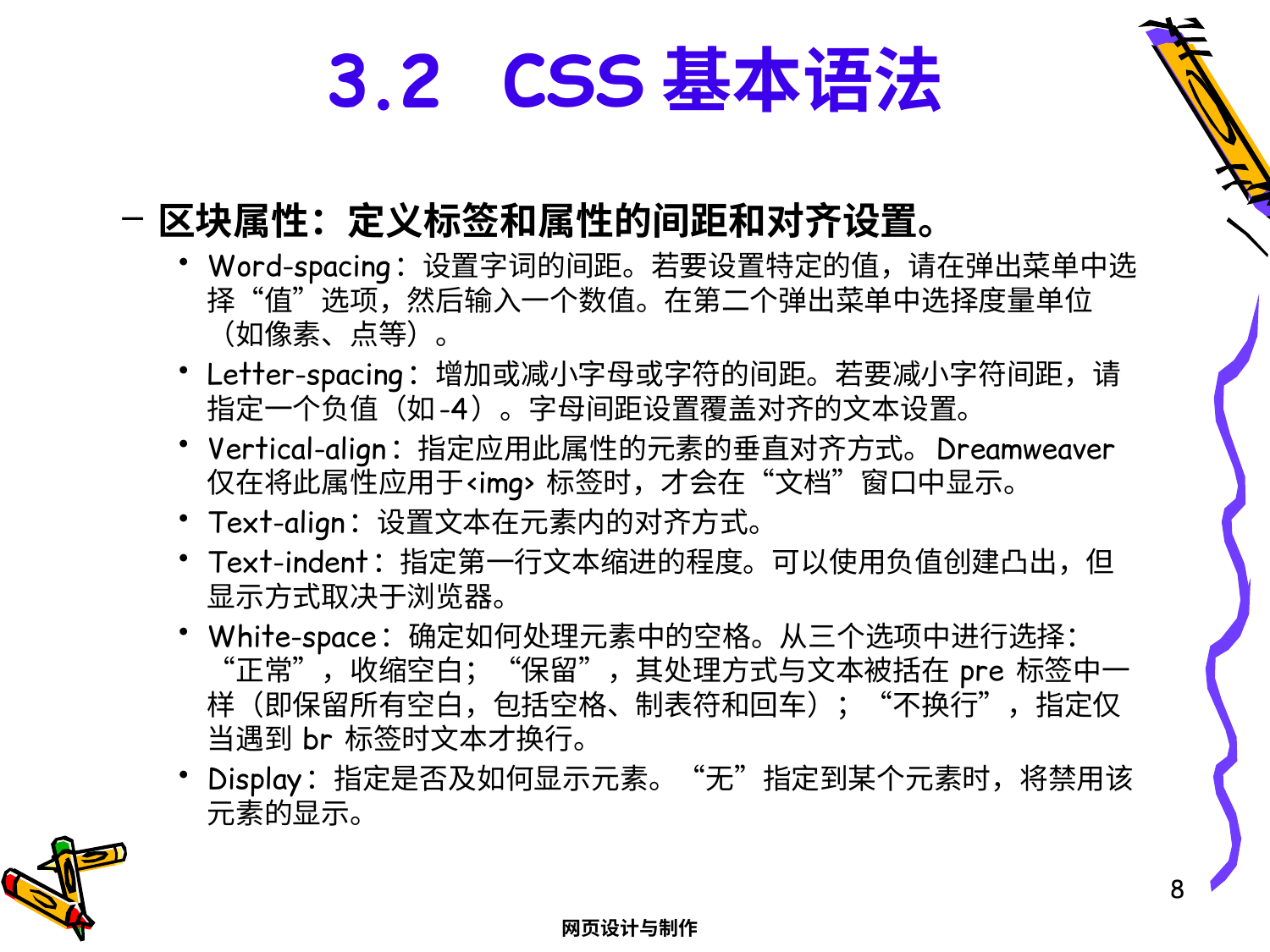

# 3.2  CSS基本语法
区块属性：定义标签和属性的间距和对齐设置。
Word-spacing：设置字词的间距。若要设置特定的值，请在弹出菜单中选择“值”选项，然后输入一个数值。在第二个弹出菜单中选择度量单位（如像素、点等）。
Letter-spacing：增加或减小字母或字符的间距。若要减小字符间距，请指定一个负值（如-4）。字母间距设置覆盖对齐的文本设置。
Vertical-align：指定应用此属性的元素的垂直对齐方式。Dreamweaver 仅在将此属性应用于<img> 标签时，才会在“文档”窗口中显示。
Text-align：设置文本在元素内的对齐方式。
Text-indent：指定第一行文本缩进的程度。可以使用负值创建凸出，但显示方式取决于浏览器。
White-space：确定如何处理元素中的空格。从三个选项中进行选择：“正常”，收缩空白；“保留”，其处理方式与文本被括在 pre 标签中一样（即保留所有空白，包括空格、制表符和回车）；“不换行”，指定仅当遇到 br 标签时文本才换行。
Display：指定是否及如何显示元素。“无”指定到某个元素时，将禁用该元素的显示。

8
网页设计与制作